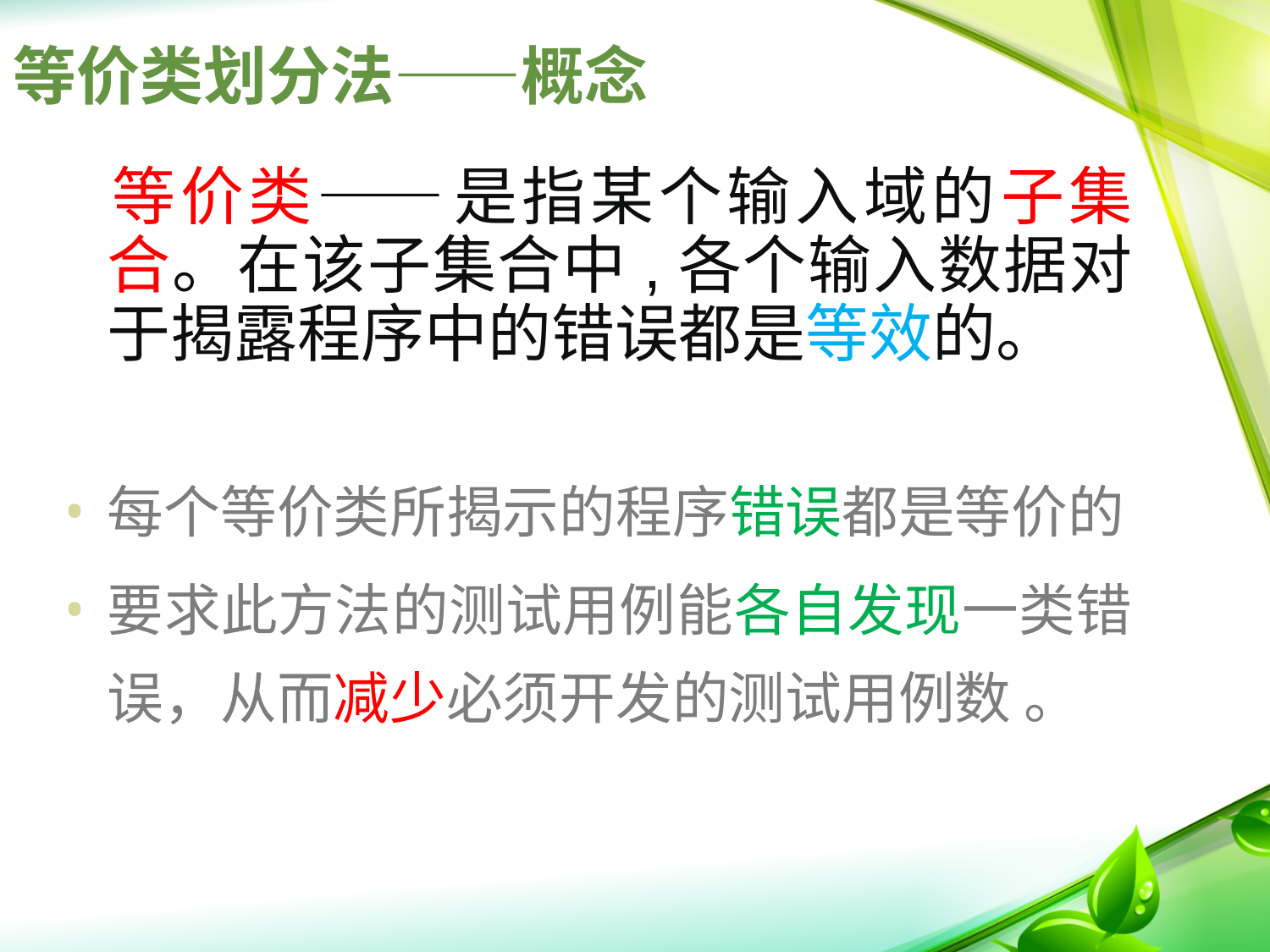

# 等价类划分法——概念
	等价类——是指某个输入域的子集合。在该子集合中,各个输入数据对于揭露程序中的错误都是等效的。

每个等价类所揭示的程序错误都是等价的
要求此方法的测试用例能各自发现一类错误，从而减少必须开发的测试用例数 。